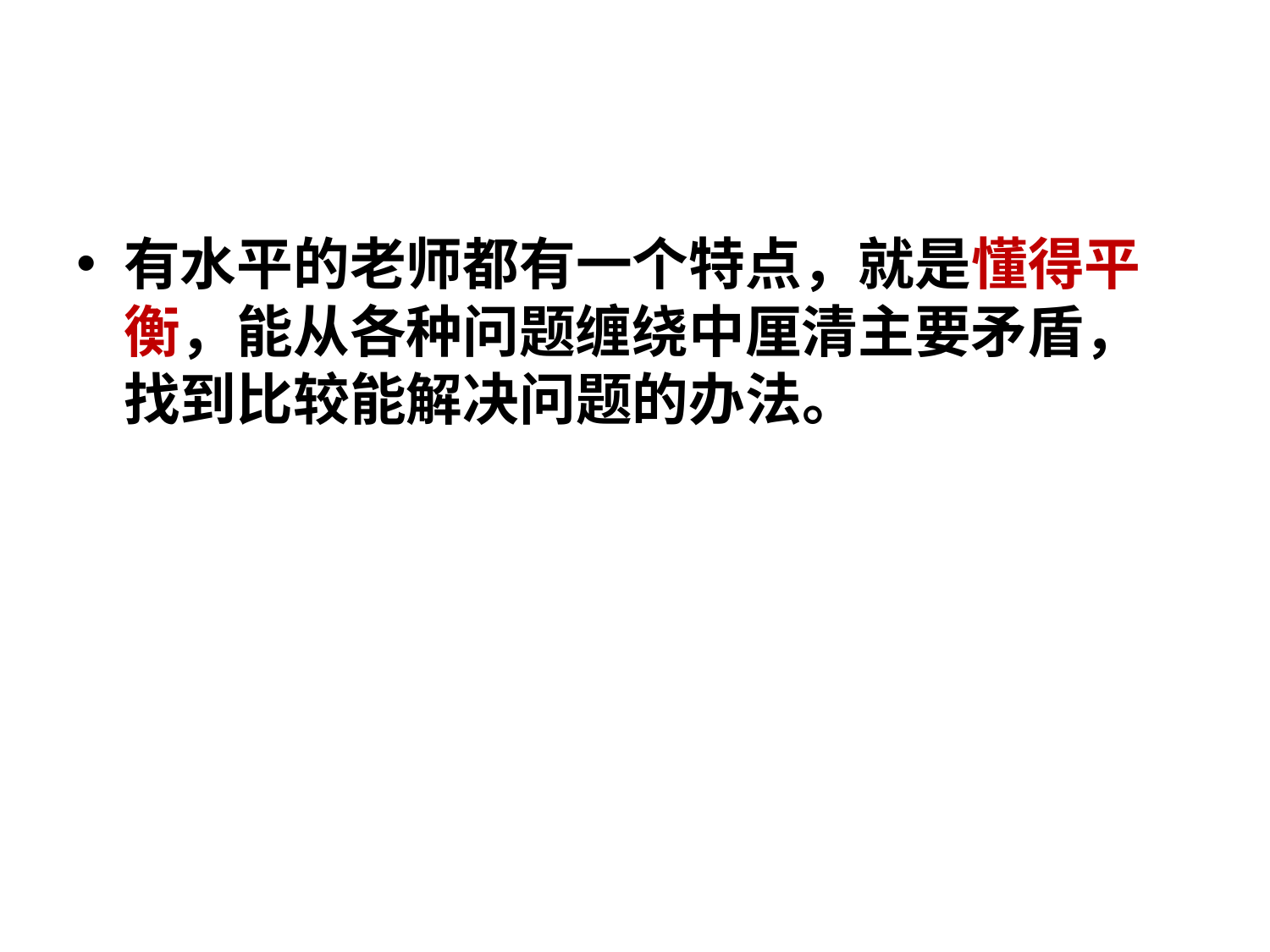

#
有水平的老师都有一个特点，就是懂得平衡，能从各种问题缠绕中厘清主要矛盾，找到比较能解决问题的办法。